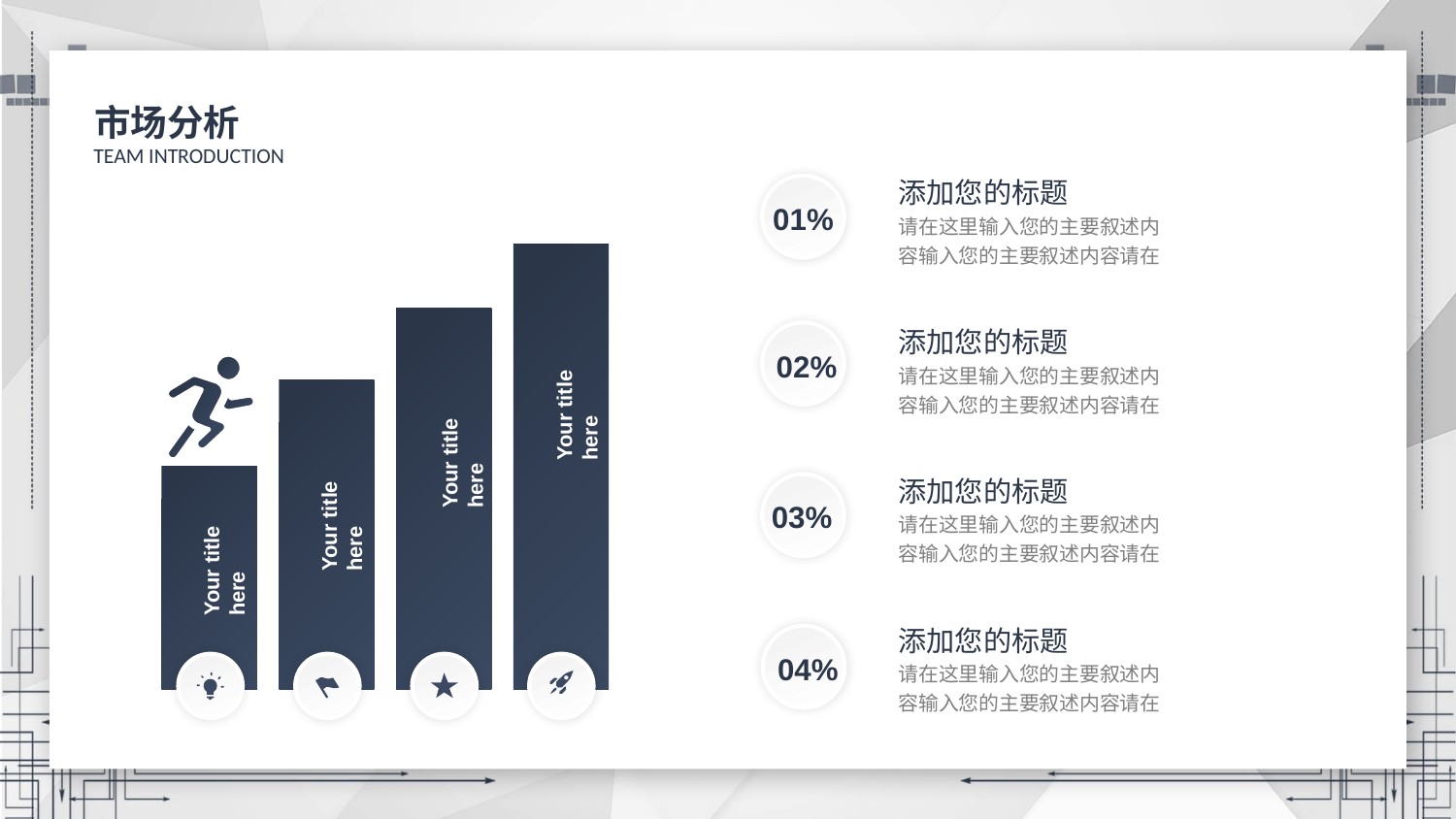

市场分析
TEAM INTRODUCTION
添加您的标题
请在这里输入您的主要叙述内容输入您的主要叙述内容请在

01%

Your title here
Your title here

Your title here
Your title here

添加您的标题
请在这里输入您的主要叙述内容输入您的主要叙述内容请在

02%
添加您的标题
请在这里输入您的主要叙述内容输入您的主要叙述内容请在

03%
添加您的标题
请在这里输入您的主要叙述内容输入您的主要叙述内容请在

04%